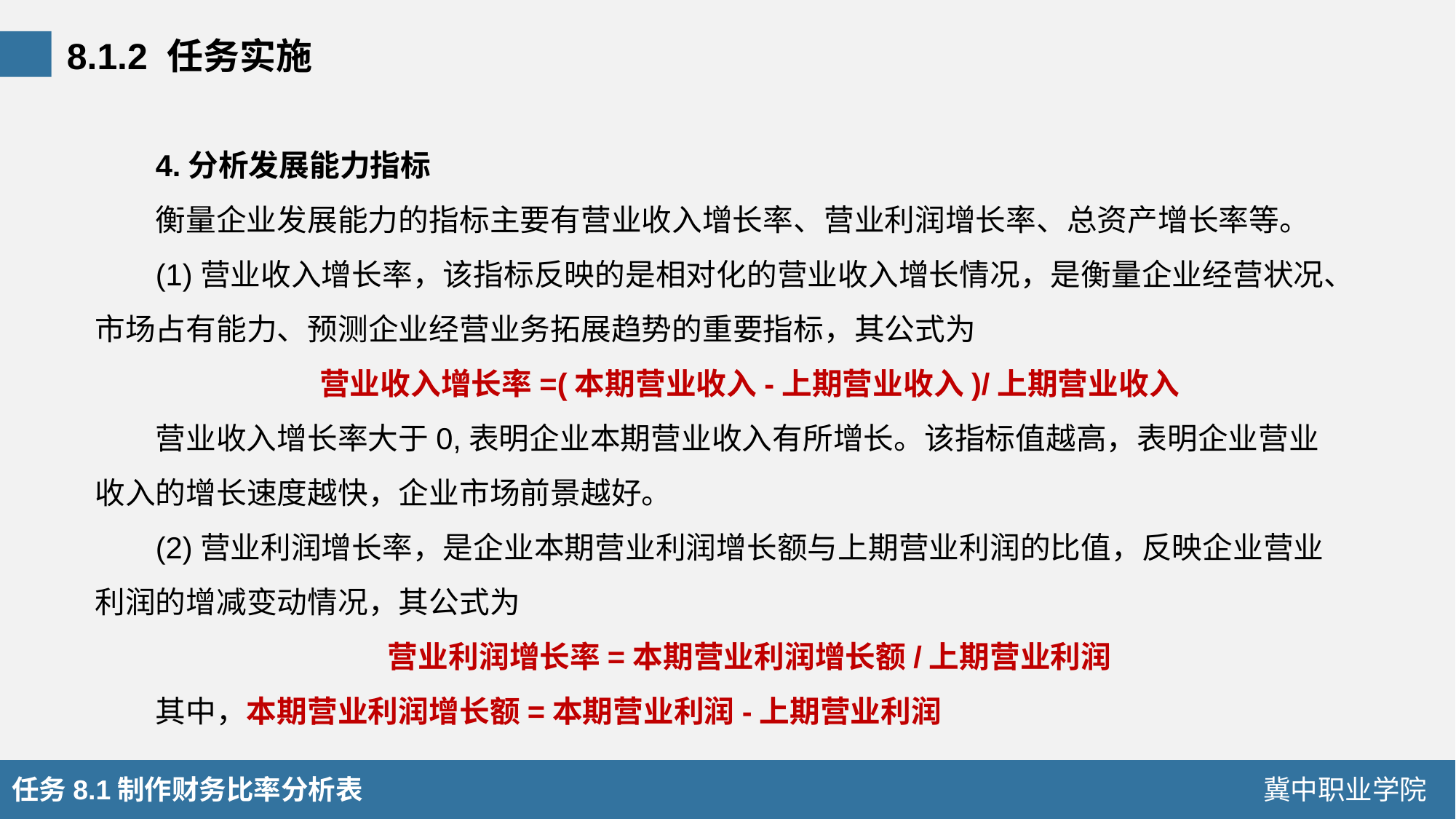

8.1.2 任务实施
4.分析发展能力指标
衡量企业发展能力的指标主要有营业收入增长率、营业利润增长率、总资产增长率等。
(1)营业收入增长率，该指标反映的是相对化的营业收入增长情况，是衡量企业经营状况、市场占有能力、预测企业经营业务拓展趋势的重要指标，其公式为
营业收入增长率=(本期营业收入-上期营业收入)/上期营业收入
营业收入增长率大于0,表明企业本期营业收入有所增长。该指标值越高，表明企业营业收入的增长速度越快，企业市场前景越好。
(2)营业利润增长率，是企业本期营业利润增长额与上期营业利润的比值，反映企业营业利润的增减变动情况，其公式为
营业利润增长率=本期营业利润增长额/上期营业利润
其中，本期营业利润增长额=本期营业利润-上期营业利润

任务8.1制作财务比率分析表
冀中职业学院